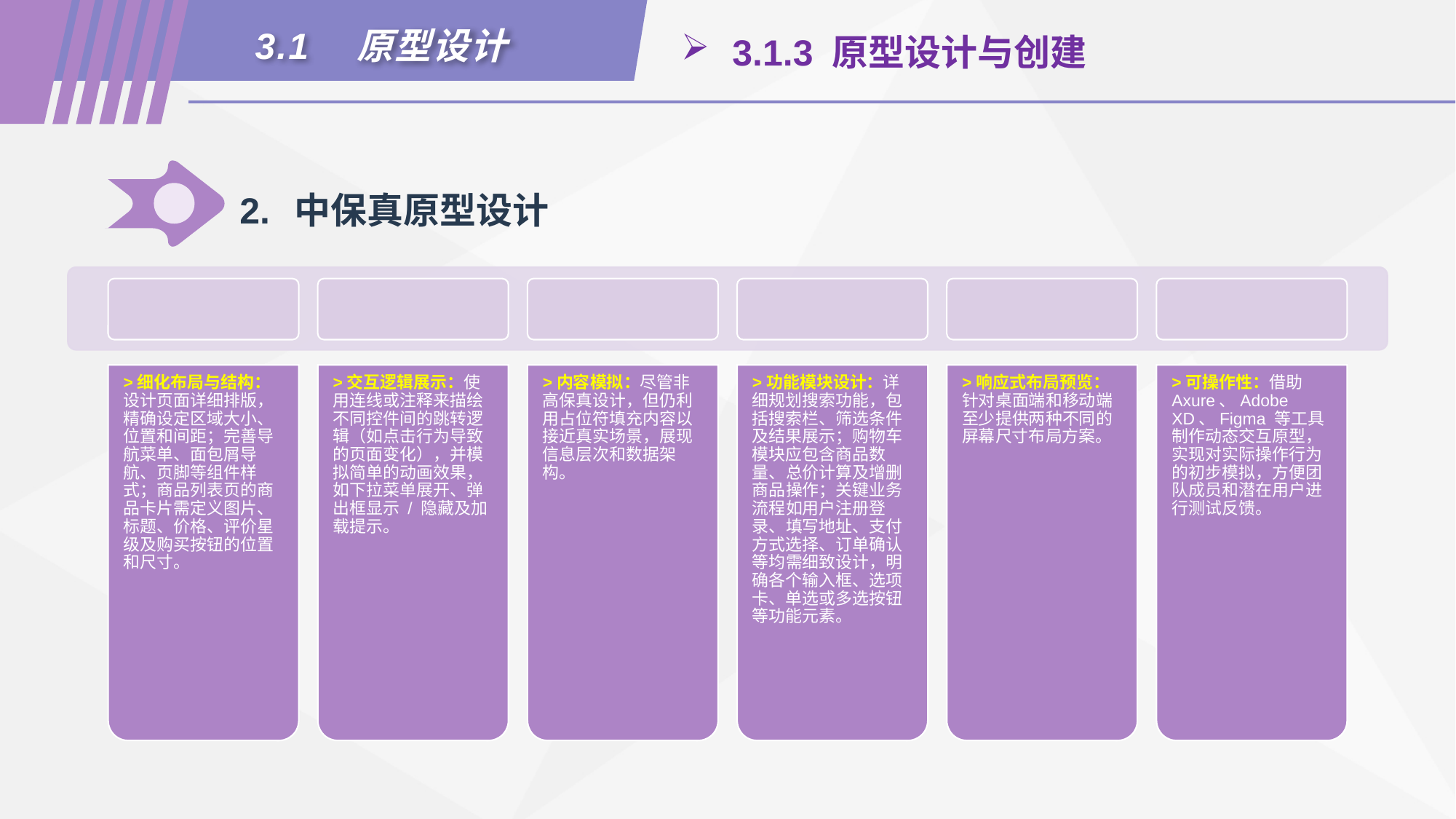

3.1　原型设计
 3.1.3 原型设计与创建

2.	中保真原型设计
>细化布局与结构：设计页面详细排版，精确设定区域大小、位置和间距；完善导航菜单、面包屑导航、页脚等组件样式；商品列表页的商品卡片需定义图片、标题、价格、评价星级及购买按钮的位置和尺寸。
>交互逻辑展示：使用连线或注释来描绘不同控件间的跳转逻辑（如点击行为导致的页面变化），并模拟简单的动画效果，如下拉菜单展开、弹出框显示 / 隐藏及加载提示。
>内容模拟：尽管非高保真设计，但仍利用占位符填充内容以接近真实场景，展现信息层次和数据架构。
>功能模块设计：详细规划搜索功能，包括搜索栏、筛选条件及结果展示；购物车模块应包含商品数量、总价计算及增删商品操作；关键业务流程如用户注册登录、填写地址、支付方式选择、订单确认等均需细致设计，明确各个输入框、选项卡、单选或多选按钮等功能元素。
>响应式布局预览：针对桌面端和移动端至少提供两种不同的屏幕尺寸布局方案。
>可操作性：借助 Axure、Adobe XD、Figma 等工具制作动态交互原型，实现对实际操作行为的初步模拟，方便团队成员和潜在用户进行测试反馈。